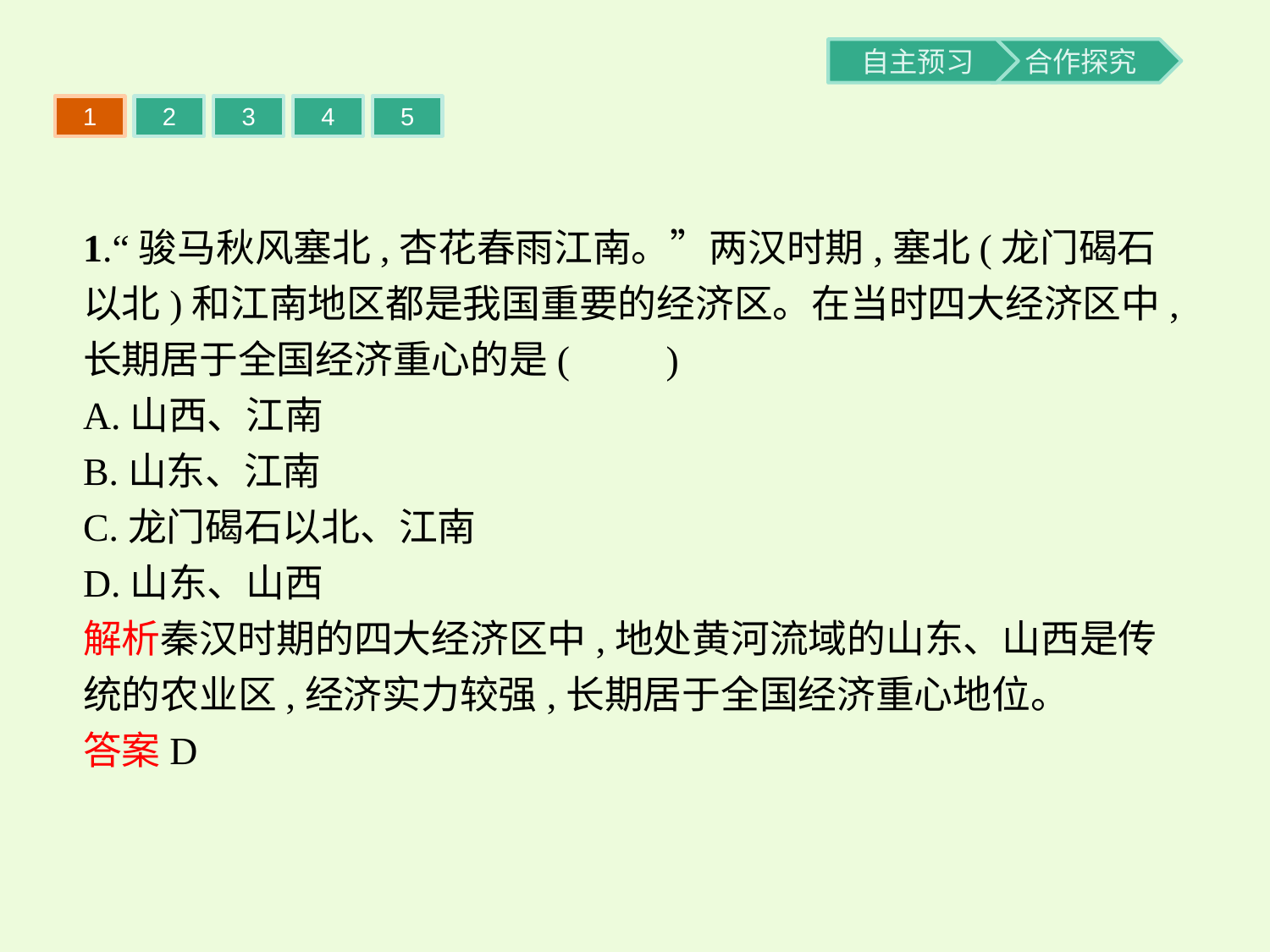

1
2
3
4
5
1.“骏马秋风塞北,杏花春雨江南。”两汉时期,塞北(龙门碣石以北)和江南地区都是我国重要的经济区。在当时四大经济区中,长期居于全国经济重心的是(　　)
A.山西、江南
B.山东、江南
C.龙门碣石以北、江南
D.山东、山西
解析秦汉时期的四大经济区中,地处黄河流域的山东、山西是传统的农业区,经济实力较强,长期居于全国经济重心地位。
答案D